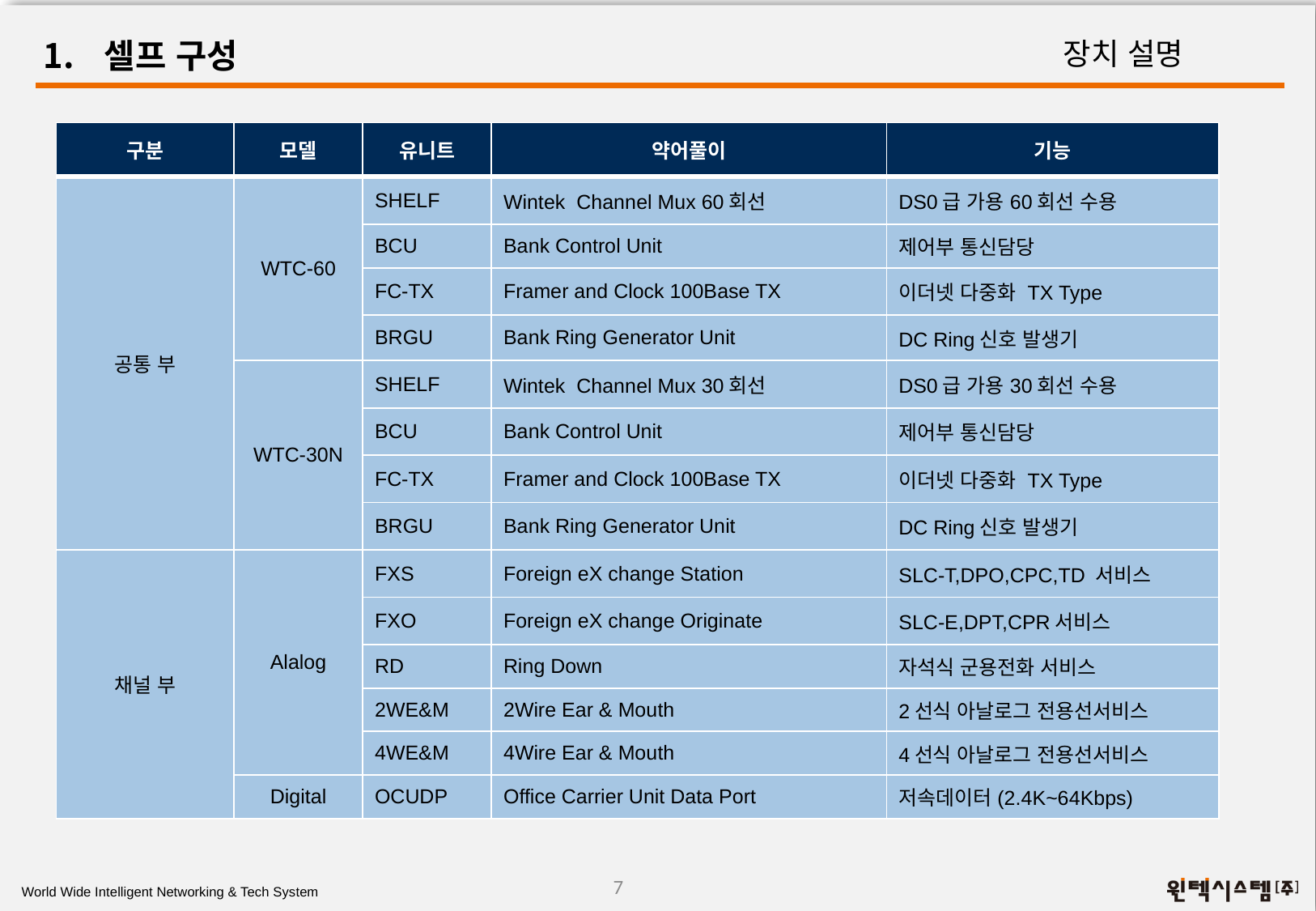

셀프 구성
장치 설명
| 구분 | 모델 | 유니트 | 약어풀이 | 기능 |
| --- | --- | --- | --- | --- |
| 공통 부 | WTC-60 | SHELF | Wintek Channel Mux 60회선 | DS0급 가용60회선 수용 |
|  |  | BCU | Bank Control Unit | 제어부 통신담당 |
|  |  | FC-TX | Framer and Clock 100Base TX | 이더넷 다중화 TX Type |
|  |  | BRGU | Bank Ring Generator Unit | DC Ring신호 발생기 |
|  | WTC-30N | SHELF | Wintek Channel Mux 30회선 | DS0급 가용30회선 수용 |
|  |  | BCU | Bank Control Unit | 제어부 통신담당 |
|  |  | FC-TX | Framer and Clock 100Base TX | 이더넷 다중화 TX Type |
|  |  | BRGU | Bank Ring Generator Unit | DC Ring신호 발생기 |
| 채널 부 | Alalog | FXS | Foreign eX change Station | SLC-T,DPO,CPC,TD 서비스 |
|  |  | FXO | Foreign eX change Originate | SLC-E,DPT,CPR서비스 |
|  |  | RD | Ring Down | 자석식 군용전화 서비스 |
|  |  | 2WE&M | 2Wire Ear & Mouth | 2선식 아날로그 전용선서비스 |
|  |  | 4WE&M | 4Wire Ear & Mouth | 4선식 아날로그 전용선서비스 |
|  | Digital | OCUDP | Office Carrier Unit Data Port | 저속데이터(2.4K~64Kbps) |
7